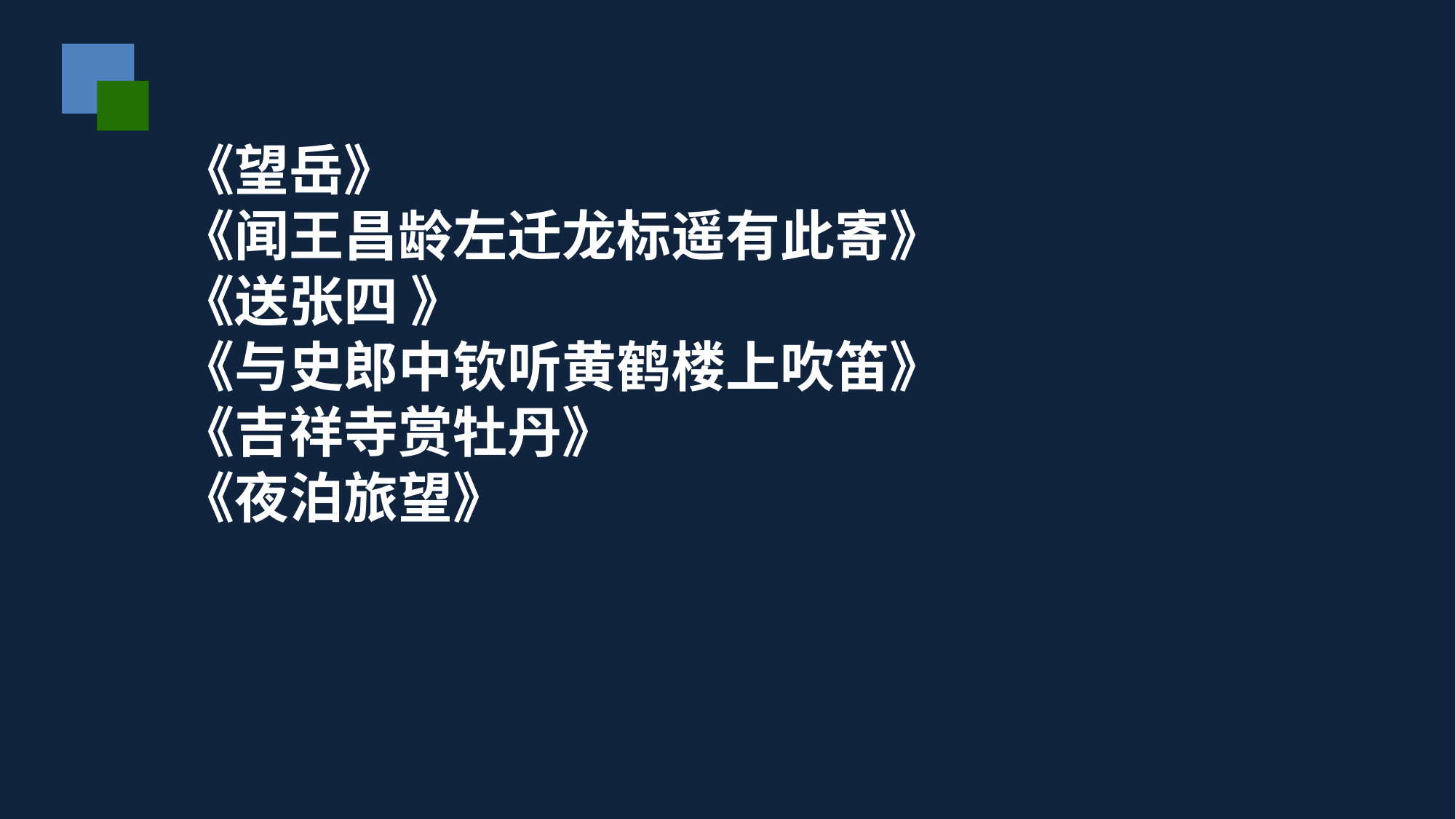

《望岳》
《闻王昌龄左迁龙标遥有此寄》
《送张四 》
《与史郎中钦听黄鹤楼上吹笛》
《吉祥寺赏牡丹》
《夜泊旅望》